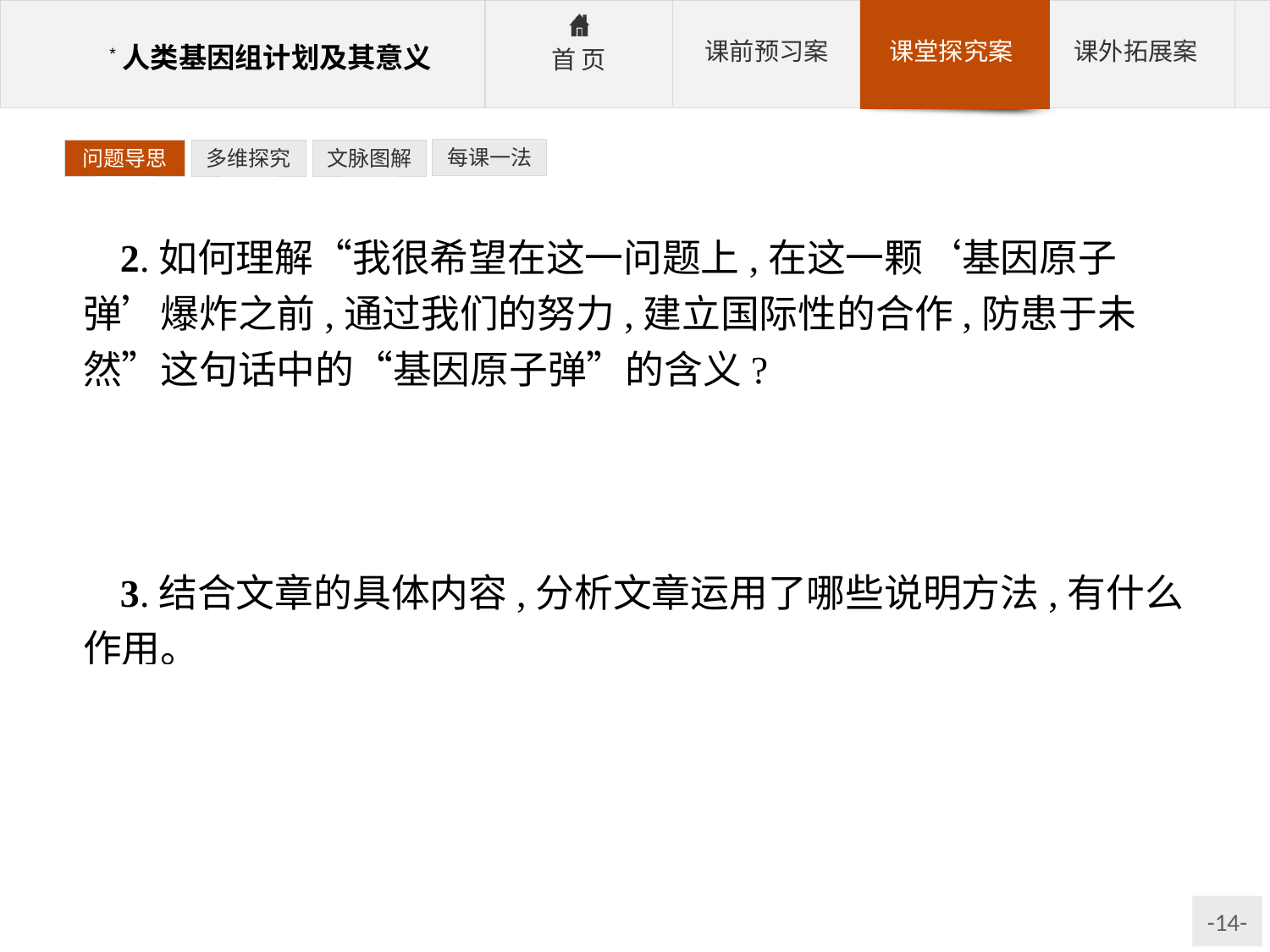

每课一法
问题导思
多维探究
文脉图解
2.如何理解“我很希望在这一问题上,在这一颗‘基因原子弹’爆炸之前,通过我们的努力,建立国际性的合作,防患于未然”这句话中的“基因原子弹”的含义?
参考答案:运用了比喻的修辞手法。说明基因研究成果如果用于非和平事业,将给人类带来严重的后果,也说明作者对这个问题严重性的清醒认识。
3.结合文章的具体内容,分析文章运用了哪些说明方法,有什么作用。
参考答案:(1)下定义——人类基因组计划,突出重大意义。(2)列数据——参与成员国数量,突出我国参与计划的意义。(3)举例子——不同人种对艾滋病病毒的天然免疫功能,使说明清楚通俗。